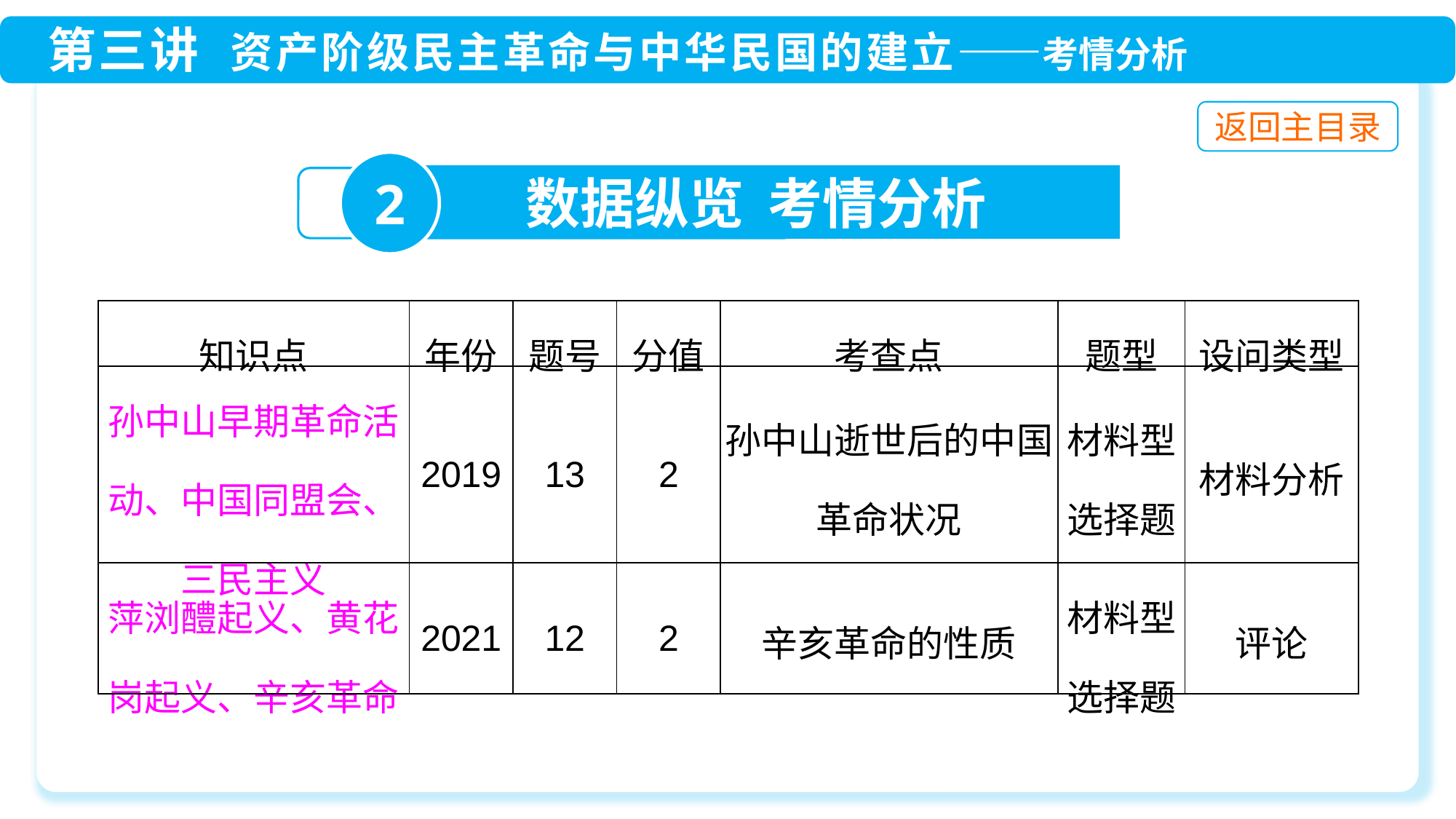

2
数据纵览  考情分析

| 知识点 | 年份 | 题号 | 分值 | 考查点 | 题型 | 设问类型 |
| --- | --- | --- | --- | --- | --- | --- |
| 孙中山早期革命活动、中国同盟会、三民主义 | 2019 | 13 | 2 | 孙中山逝世后的中国革命状况 | 材料型选择题 | 材料分析 |
| 萍浏醴起义、黄花岗起义、辛亥革命 | 2021 | 12 | 2 | 辛亥革命的性质 | 材料型选择题 | 评论 |